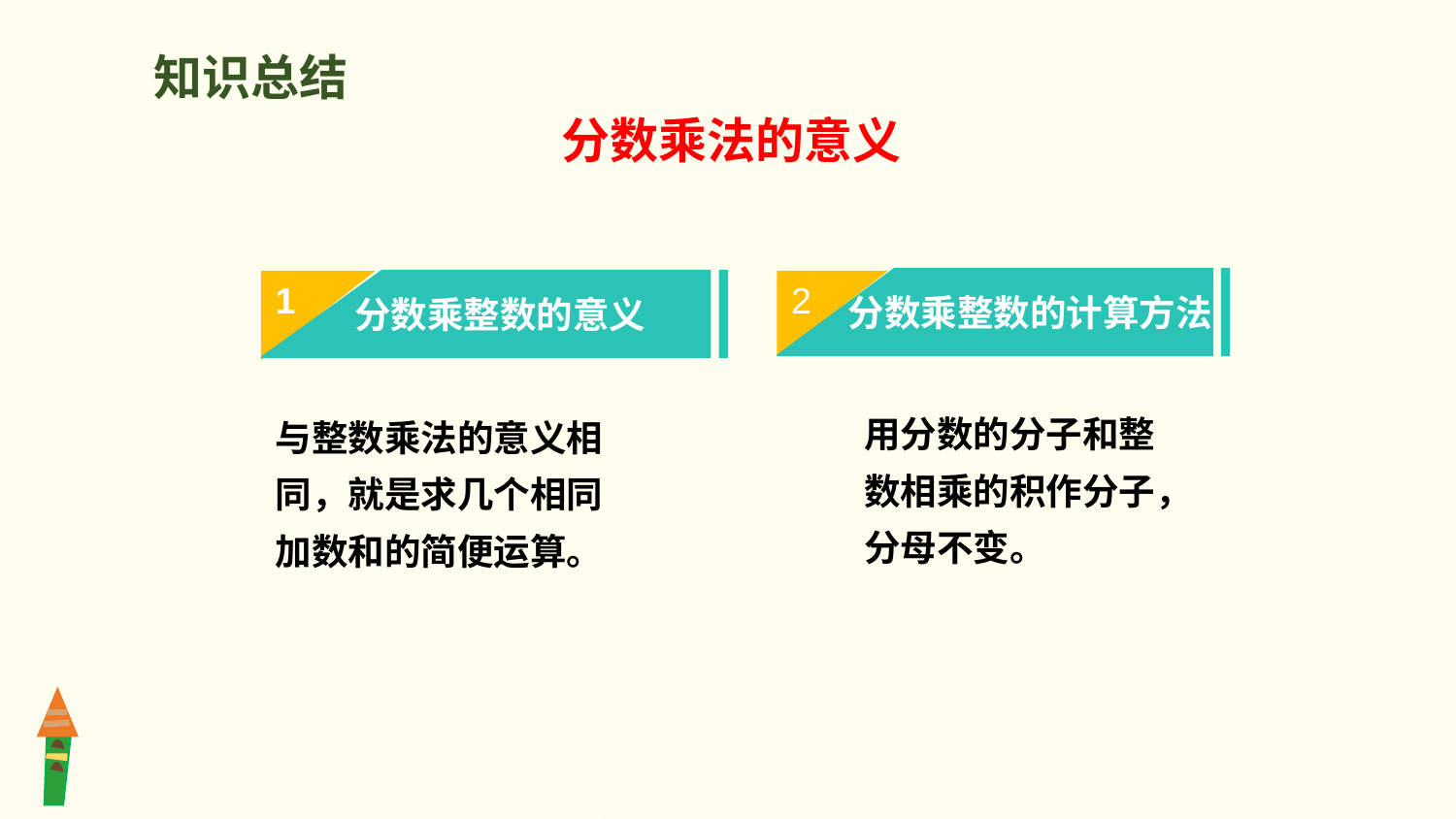

知识总结
分数乘法的意义
    分数乘整数的计算方法
2
用分数的分子和整数相乘的积作分子，分母不变。
分数乘整数的意义
1
与整数乘法的意义相同，就是求几个相同加数和的简便运算。